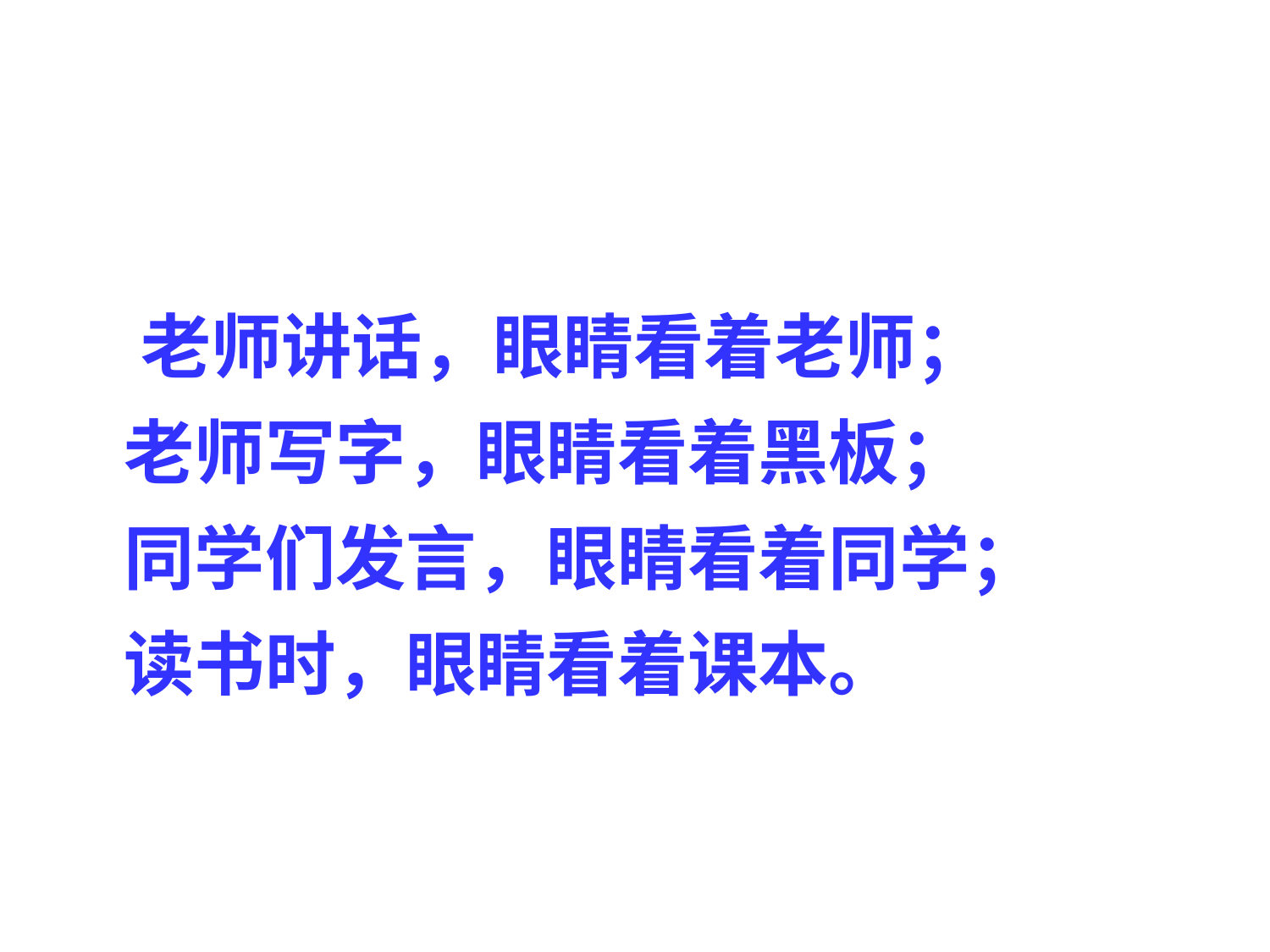

老师讲话，眼睛看着老师；
   老师写字，眼睛看着黑板；
   同学们发言，眼睛看着同学；
   读书时，眼睛看着课本。